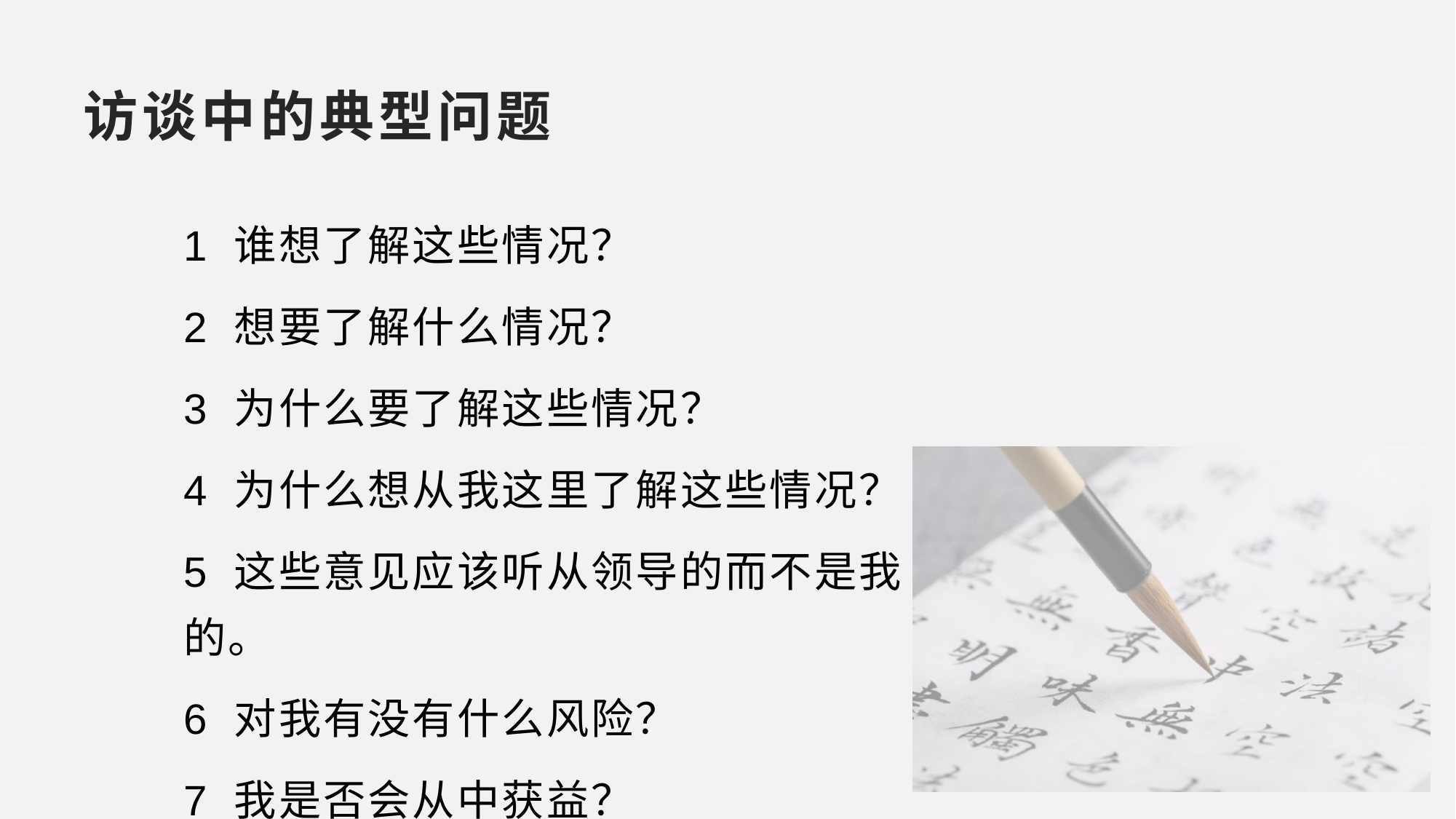

# 访谈中的典型问题
1 谁想了解这些情况？
2 想要了解什么情况？
3 为什么要了解这些情况？
4 为什么想从我这里了解这些情况？
5 这些意见应该听从领导的而不是我的。
6 对我有没有什么风险？
7 我是否会从中获益？